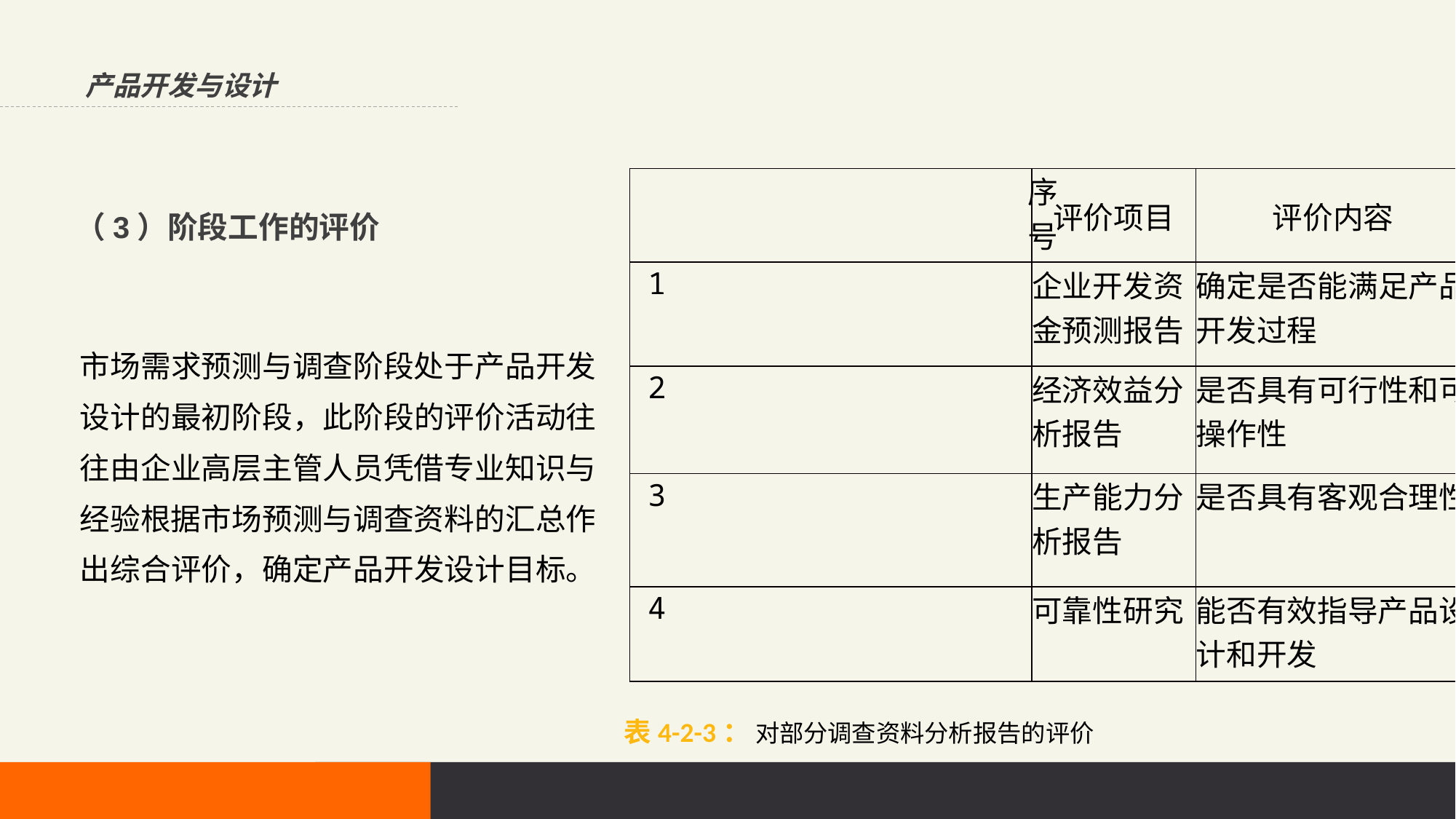

产品开发与设计
| 序号 | 评价项目 | 评价内容 | 评价 | 改进见意 |
| --- | --- | --- | --- | --- |
| 1 | 企业开发资金预测报告 | 确定是否能满足产品开发过程 | 满足 |  |
| 2 | 经济效益分析报告 | 是否具有可行性和可操作性 | 可行 |  |
| 3 | 生产能力分析报告 | 是否具有客观合理性 | 合理 |  |
| 4 | 可靠性研究 | 能否有效指导产品设计和开发 | 能 |  |
（3）阶段工作的评价
市场需求预测与调查阶段处于产品开发设计的最初阶段，此阶段的评价活动往往由企业高层主管人员凭借专业知识与经验根据市场预测与调查资料的汇总作出综合评价，确定产品开发设计目标。
表4-2-3： 对部分调查资料分析报告的评价